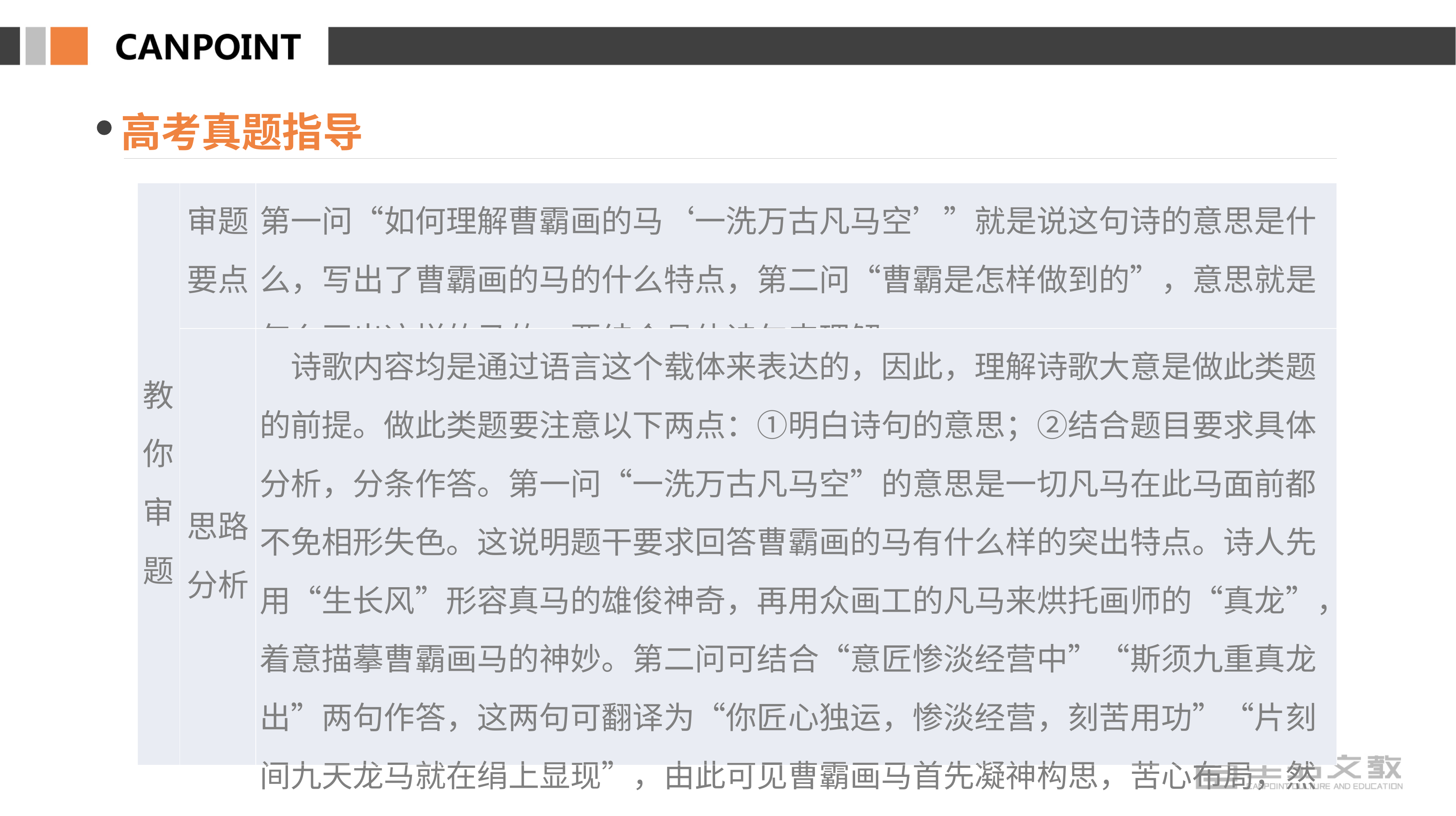

高考真题指导

| 教你 审题 | 审题要点 | 第一问“如何理解曹霸画的马‘一洗万古凡马空’”就是说这句诗的意思是什么，写出了曹霸画的马的什么特点，第二问“曹霸是怎样做到的”，意思就是怎么画出这样的马的，要结合具体诗句来理解 |
| --- | --- | --- |
|  | 思路分析 | 诗歌内容均是通过语言这个载体来表达的，因此，理解诗歌大意是做此类题的前提。做此类题要注意以下两点：①明白诗句的意思；②结合题目要求具体分析，分条作答。第一问“一洗万古凡马空”的意思是一切凡马在此马面前都不免相形失色。这说明题干要求回答曹霸画的马有什么样的突出特点。诗人先用“生长风”形容真马的雄俊神奇，再用众画工的凡马来烘托画师的“真龙”，着意描摹曹霸画马的神妙。第二问可结合“意匠惨淡经营中”“斯须九重真龙出”两句作答，这两句可翻译为“你匠心独运，惨淡经营，刻苦用功”“片刻间九天龙马就在绢上显现”，由此可见曹霸画马首先凝神构思，苦心布局，然后落笔挥洒，一气呵成 |